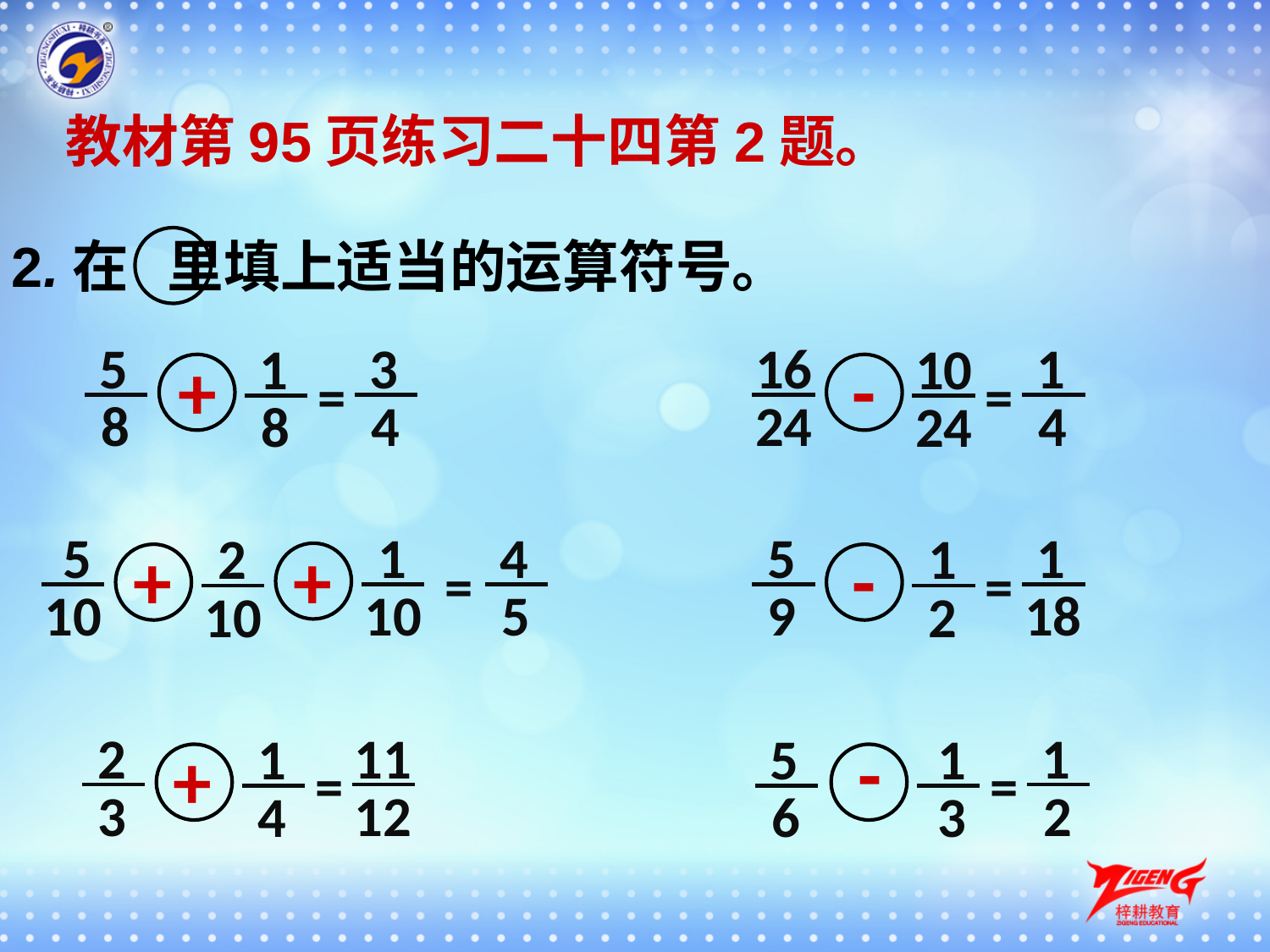

教材第95页练习二十四第2题。
2.在   里填上适当的运算符号。

5
3
16
1
1
10
+
-

=
=
8
4
24
4
8
24
5
1
4
5
1
2
1
+
+
-

=
=
10
10
5
9
18
10
2
2
11
1
1
5
1
-
+

=
=
3
12
2
4
6
3